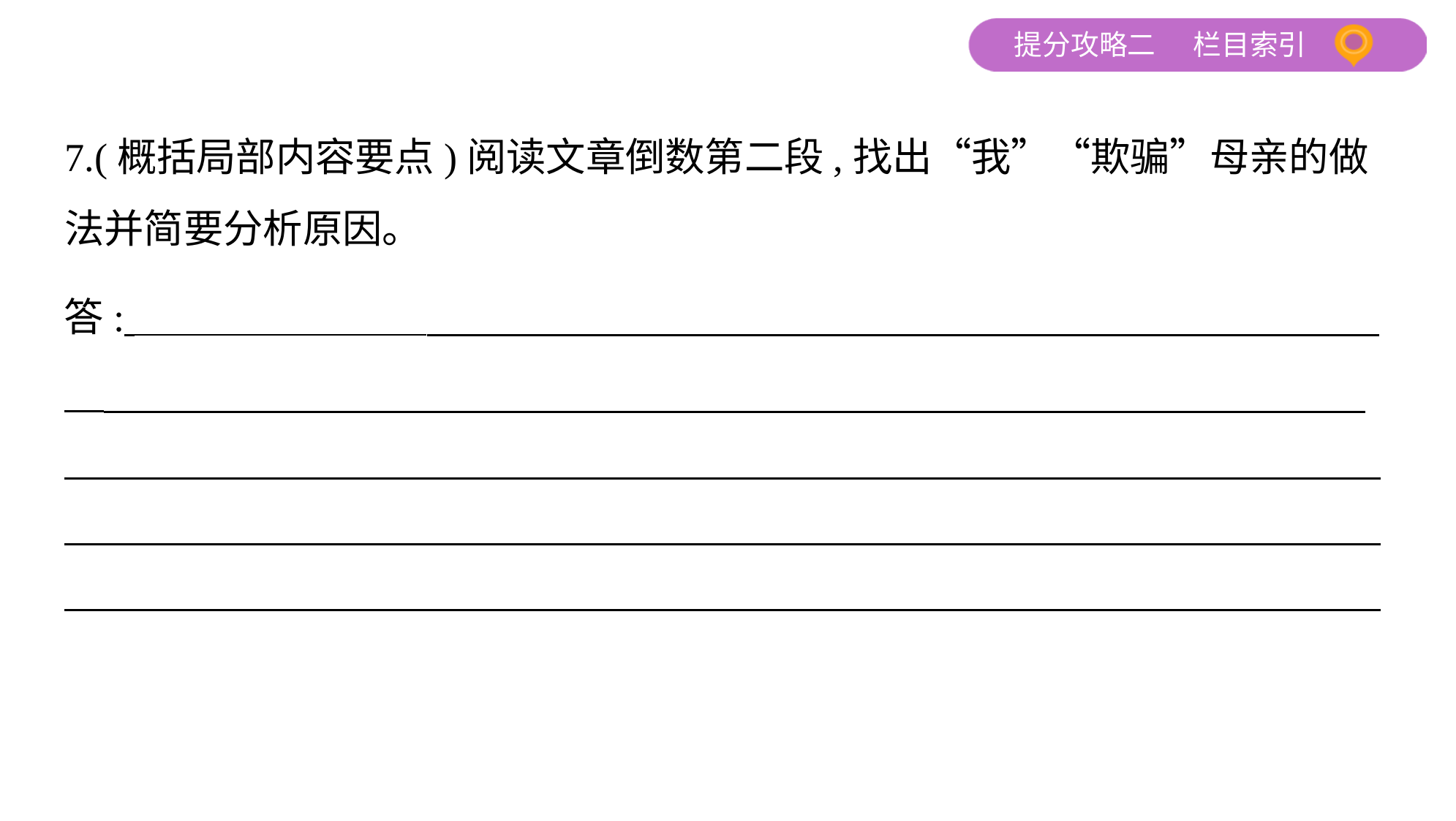

7.(概括局部内容要点)阅读文章倒数第二段,找出“我”“欺骗”母亲的做
法并简要分析原因。
答: